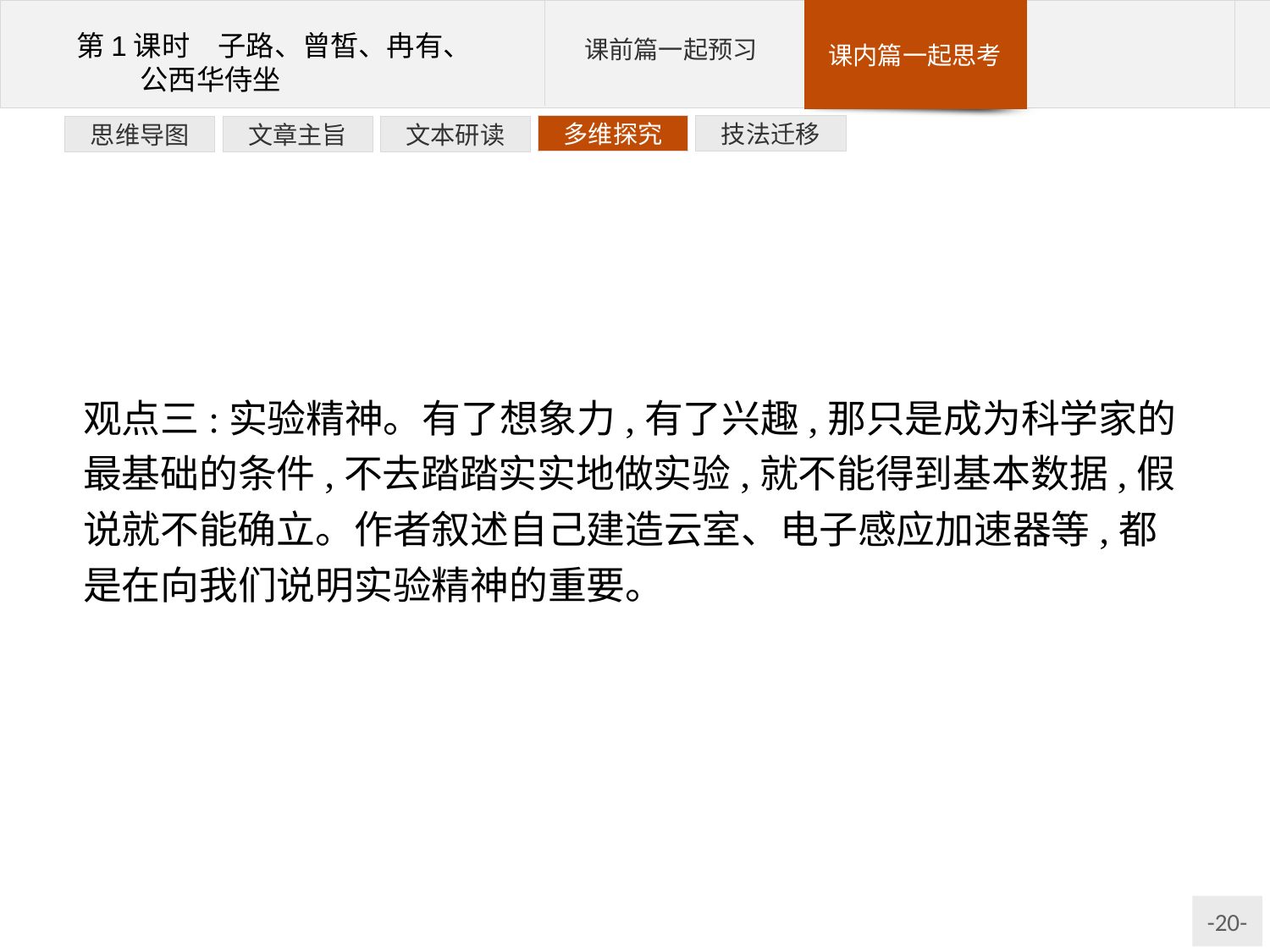

技法迁移
多维探究
文本研读
文章主旨
思维导图
观点三:实验精神。有了想象力,有了兴趣,那只是成为科学家的最基础的条件,不去踏踏实实地做实验,就不能得到基本数据,假说就不能确立。作者叙述自己建造云室、电子感应加速器等,都是在向我们说明实验精神的重要。